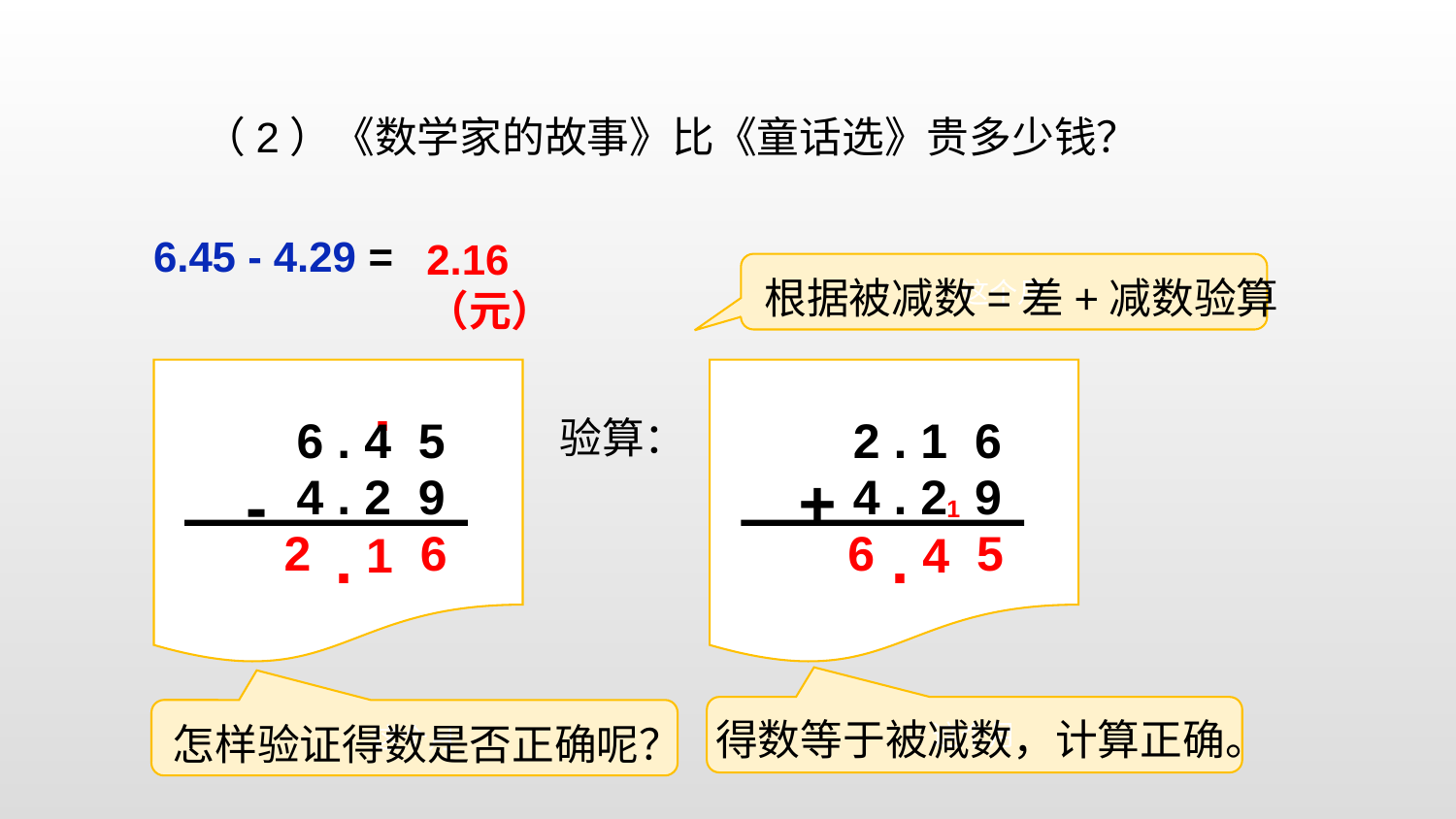

（2）《数学家的故事》比《童话选》贵多少钱？
6.45 - 4.29 =
2.16（元）
根据被减数=差+减数验算
这个月

.
6 . 4  5
-
4 . 2  9
.
2
6
1

2 . 1  6
+
4 . 2  9
1
.
6
5
4

验算：
得数等于被减数，计算正确。
这个月
怎样验证得数是否正确呢？
这个月